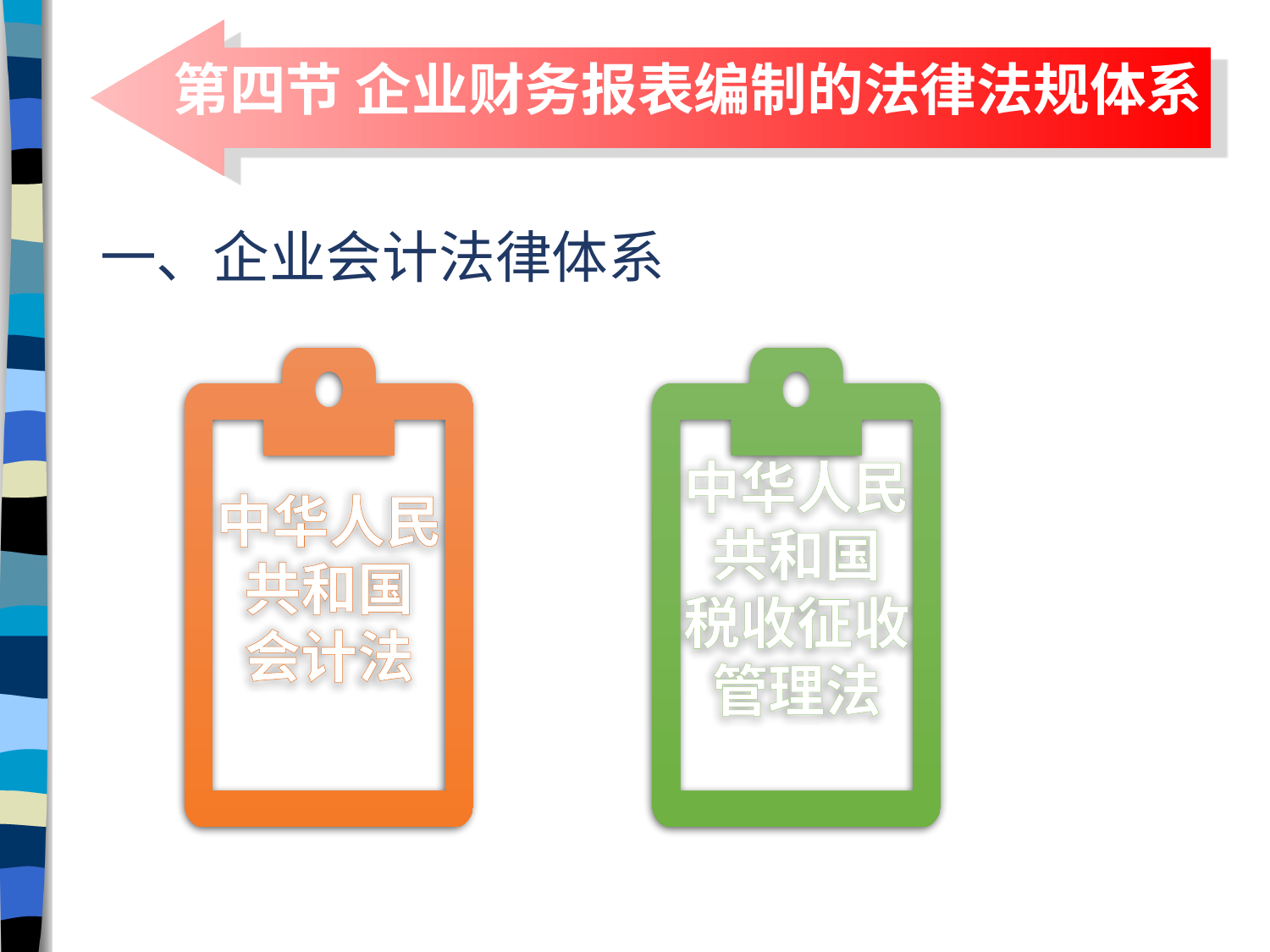

# 第四节 企业财务报表编制的法律法规体系
一、企业会计法律体系

中华人民共和国
会计法
中华人民共和国
税收征收管理法